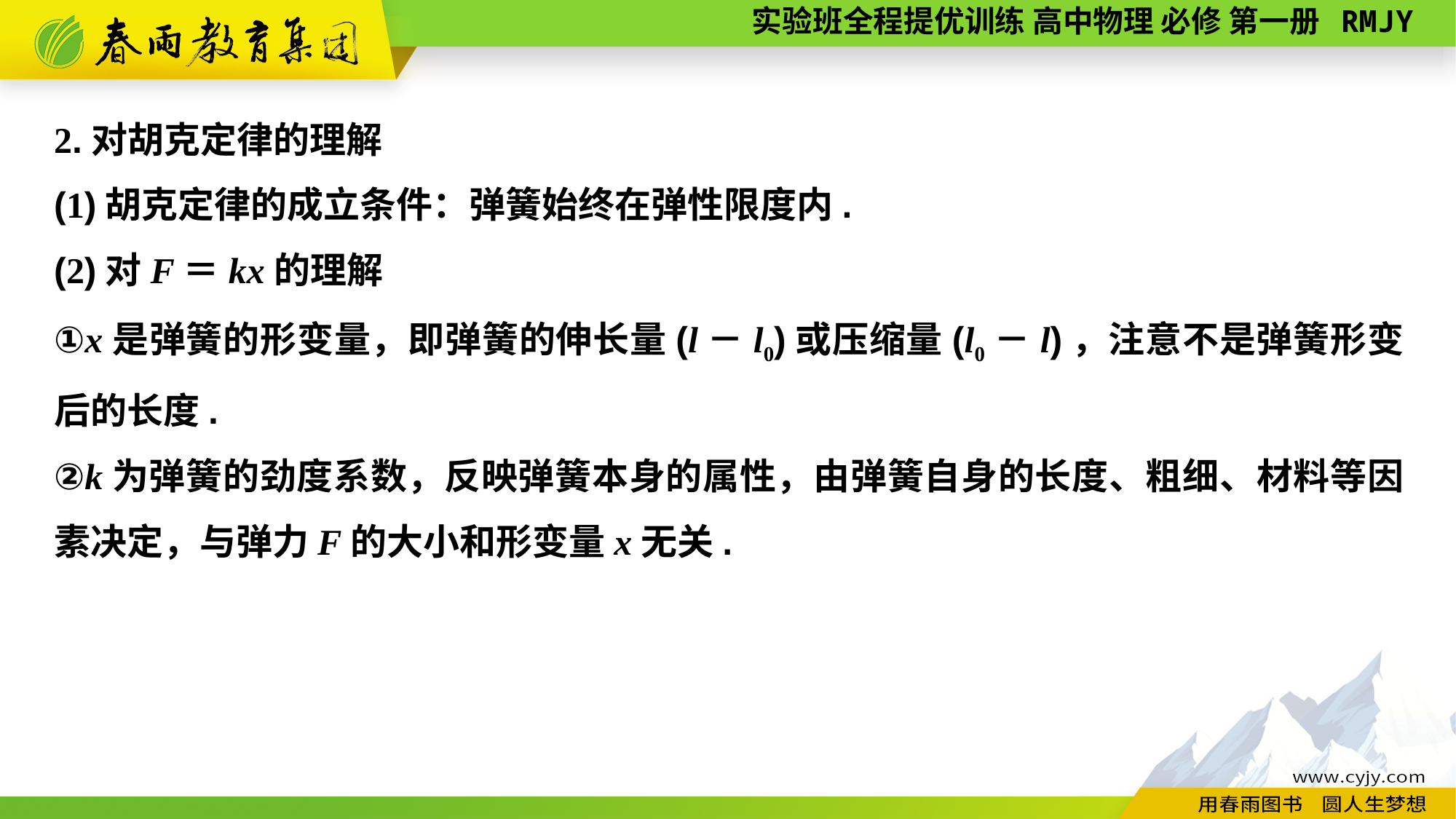

2.对胡克定律的理解
(1)胡克定律的成立条件：弹簧始终在弹性限度内.
(2)对F＝kx的理解
①x是弹簧的形变量，即弹簧的伸长量(l－l0)或压缩量(l0－l)，注意不是弹簧形变后的长度.
②k为弹簧的劲度系数，反映弹簧本身的属性，由弹簧自身的长度、粗细、材料等因素决定，与弹力F的大小和形变量x无关.